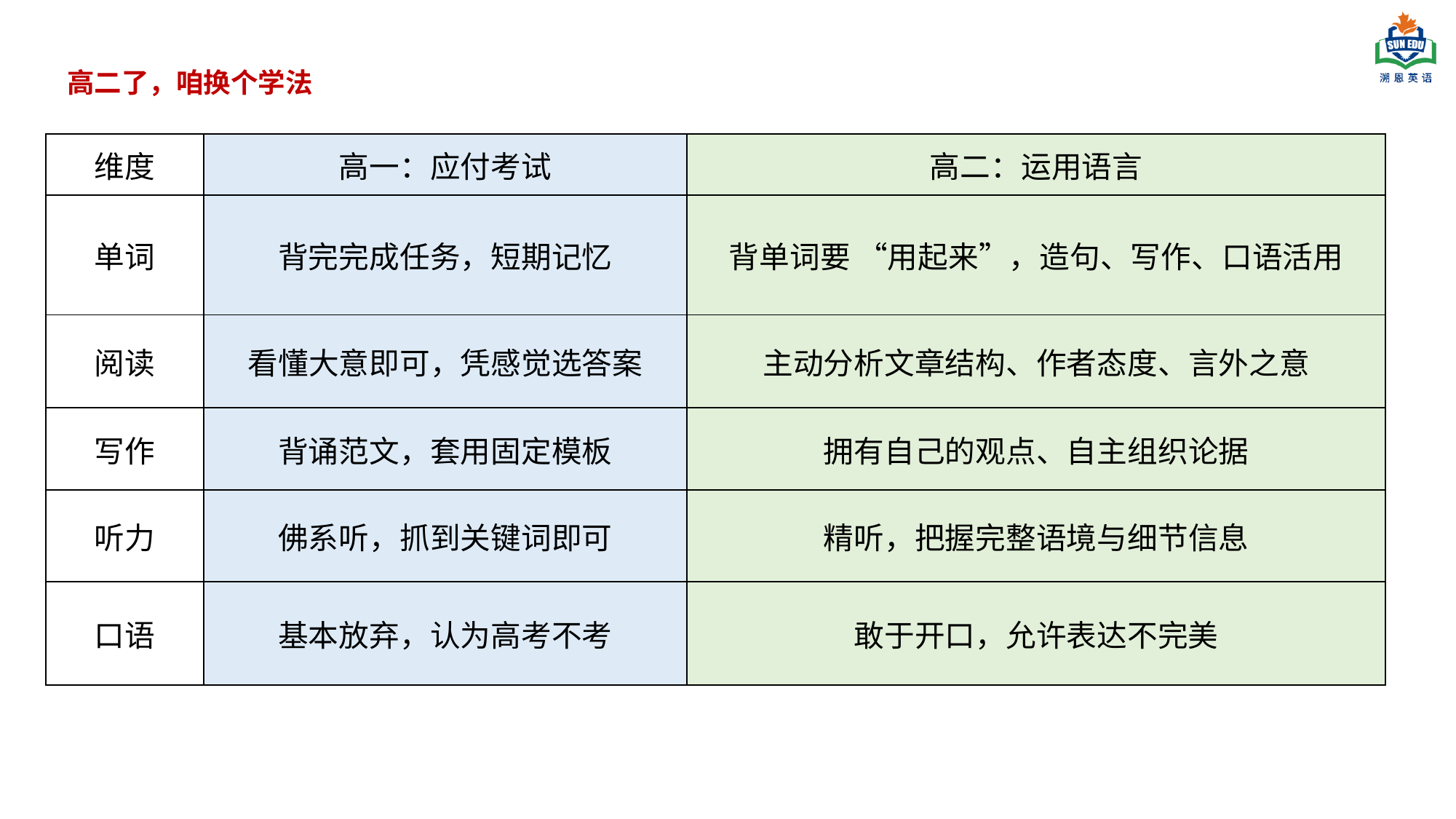

高二了，咱换个学法
| 维度 | 高一：应付考试 | 高二：运用语言 |
| --- | --- | --- |
| 单词 | 背完完成任务，短期记忆 | 背单词要 “用起来”，造句、写作、口语活用 |
| 阅读 | 看懂大意即可，凭感觉选答案 | 主动分析文章结构、作者态度、言外之意 |
| 写作 | 背诵范文，套用固定模板 | 拥有自己的观点、自主组织论据 |
| 听力 | 佛系听，抓到关键词即可 | 精听，把握完整语境与细节信息 |
| 口语 | 基本放弃，认为高考不考 | 敢于开口，允许表达不完美 |